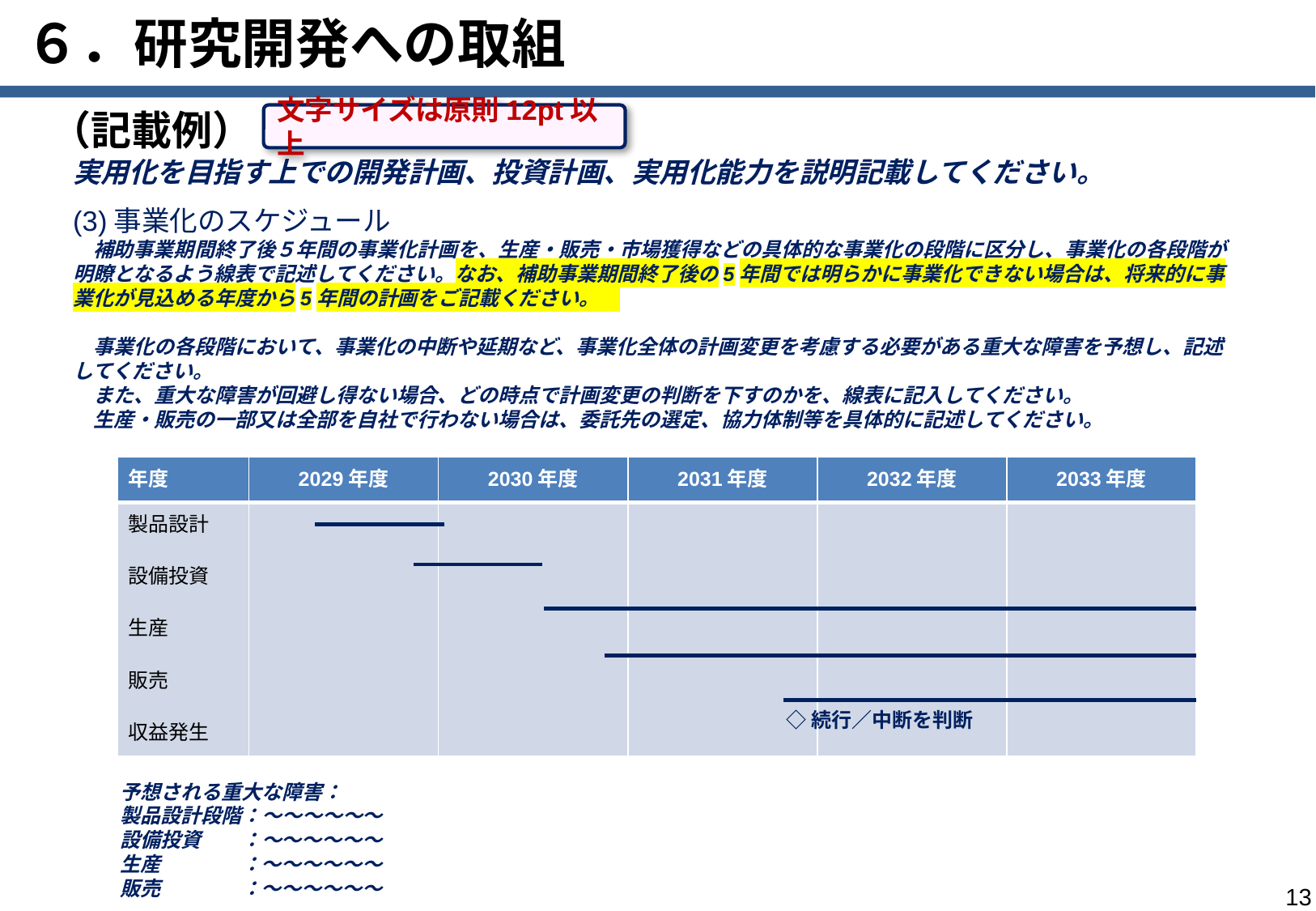

# ６．研究開発への取組
（記載例）
文字サイズは原則12pt以上
実用化を目指す上での開発計画、投資計画、実用化能力を説明記載してください。

(3)事業化のスケジュール
　補助事業期間終了後５年間の事業化計画を、生産・販売・市場獲得などの具体的な事業化の段階に区分し、事業化の各段階が明瞭となるよう線表で記述してください。なお、補助事業期間終了後の5年間では明らかに事業化できない場合は、将来的に事業化が見込める年度から5年間の計画をご記載ください。

　事業化の各段階において、事業化の中断や延期など、事業化全体の計画変更を考慮する必要がある重大な障害を予想し、記述してください。
　また、重大な障害が回避し得ない場合、どの時点で計画変更の判断を下すのかを、線表に記入してください。
　生産・販売の一部又は全部を自社で行わない場合は、委託先の選定、協力体制等を具体的に記述してください。
| 年度 | 2029年度 | 2030年度 | 2031年度 | 2032年度 | 2033年度 |
| --- | --- | --- | --- | --- | --- |
| 製品設計   設備投資   生産   販売   収益発生 |  |  |  |  |  |
◇続行／中断を判断
予想される重大な障害：
製品設計段階：～～～～～～
設備投資	：～～～～～～
生産	：～～～～～～
販売	：～～～～～～
13